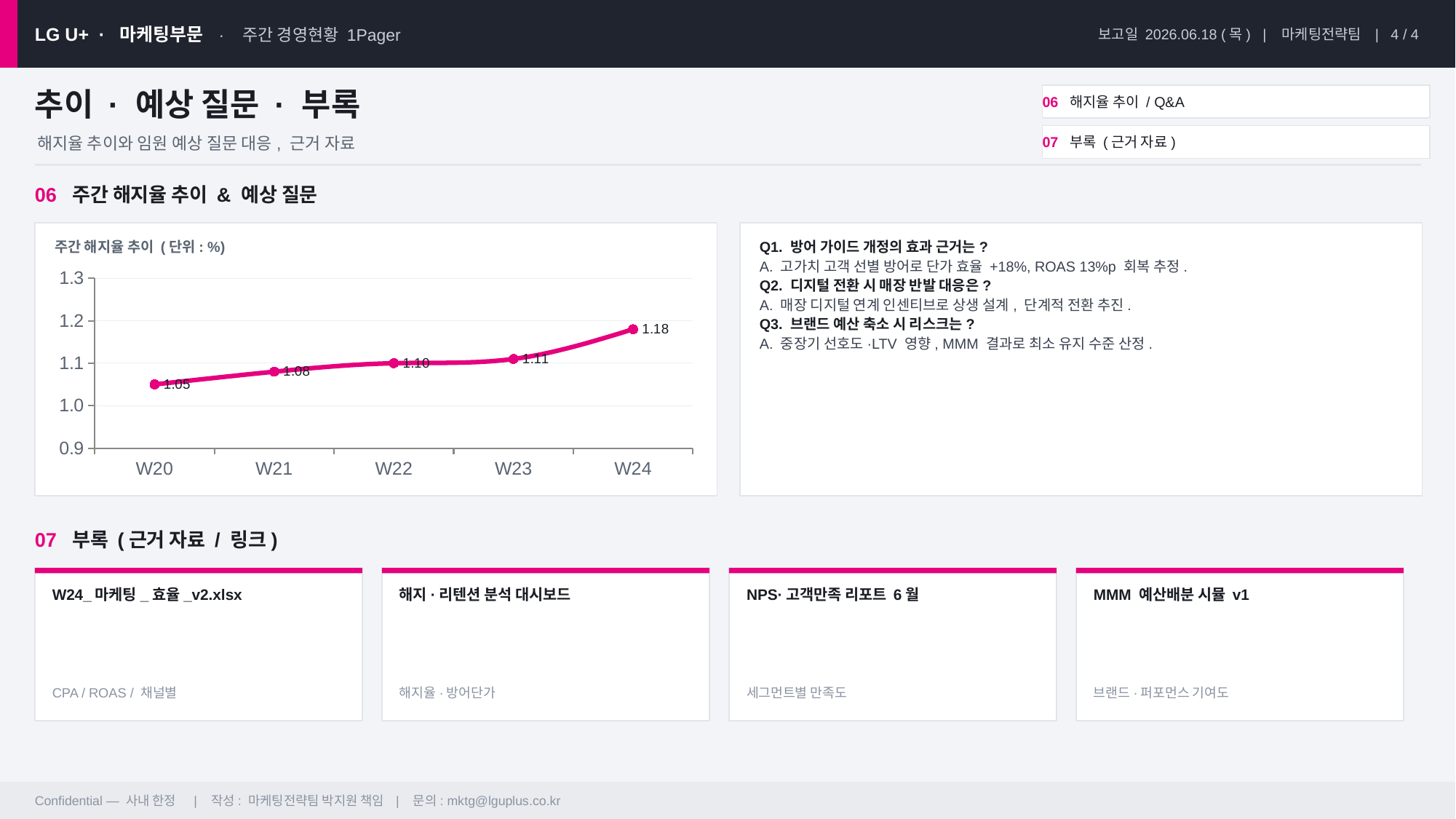

LG U+  ·  마케팅부문   ·   주간 경영현황 1Pager
보고일 2026.06.18 (목)   |   마케팅전략팀   |   4 / 4
추이 · 예상 질문 · 부록
06  해지율 추이 / Q&A
07  부록 (근거 자료)
해지율 추이와 임원 예상 질문 대응, 근거 자료

06  주간 해지율 추이 & 예상 질문

주간 해지율 추이 (단위: %)
Q1. 방어 가이드 개정의 효과 근거는?
A. 고가치 고객 선별 방어로 단가 효율 +18%, ROAS 13%p 회복 추정.
Q2. 디지털 전환 시 매장 반발 대응은?
A. 매장 디지털 연계 인센티브로 상생 설계, 단계적 전환 추진.
Q3. 브랜드 예산 축소 시 리스크는?
A. 중장기 선호도·LTV 영향, MMM 결과로 최소 유지 수준 산정.

### Chart

| Category | 해지율 |
|---|---|
| W20 | 1.05 |
| W21 | 1.08 |
| W22 | 1.1 |
| W23 | 1.11 |
| W24 | 1.18 |
07  부록 (근거 자료 / 링크)

W24_마케팅_효율_v2.xlsx
해지·리텐션 분석 대시보드
NPS·고객만족 리포트 6월
MMM 예산배분 시뮬 v1
CPA / ROAS / 채널별
해지율·방어단가
세그먼트별 만족도
브랜드·퍼포먼스 기여도

Confidential — 사내 한정     |   작성: 마케팅전략팀 박지원 책임   |   문의: mktg@lguplus.co.kr